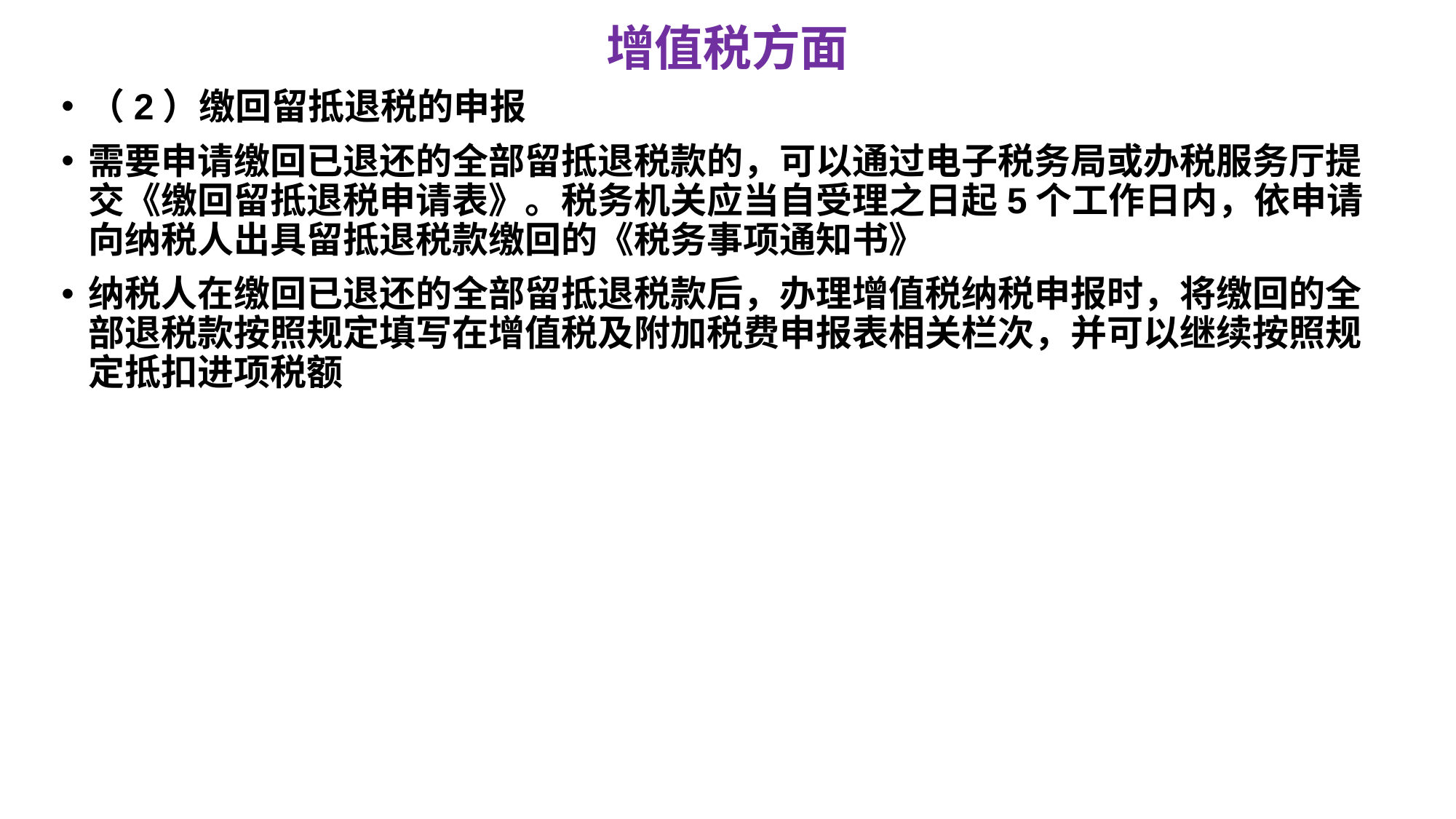

# 增值税方面
（2）缴回留抵退税的申报
需要申请缴回已退还的全部留抵退税款的，可以通过电子税务局或办税服务厅提交《缴回留抵退税申请表》。税务机关应当自受理之日起5个工作日内，依申请向纳税人出具留抵退税款缴回的《税务事项通知书》
纳税人在缴回已退还的全部留抵退税款后，办理增值税纳税申报时，将缴回的全部退税款按照规定填写在增值税及附加税费申报表相关栏次，并可以继续按照规定抵扣进项税额